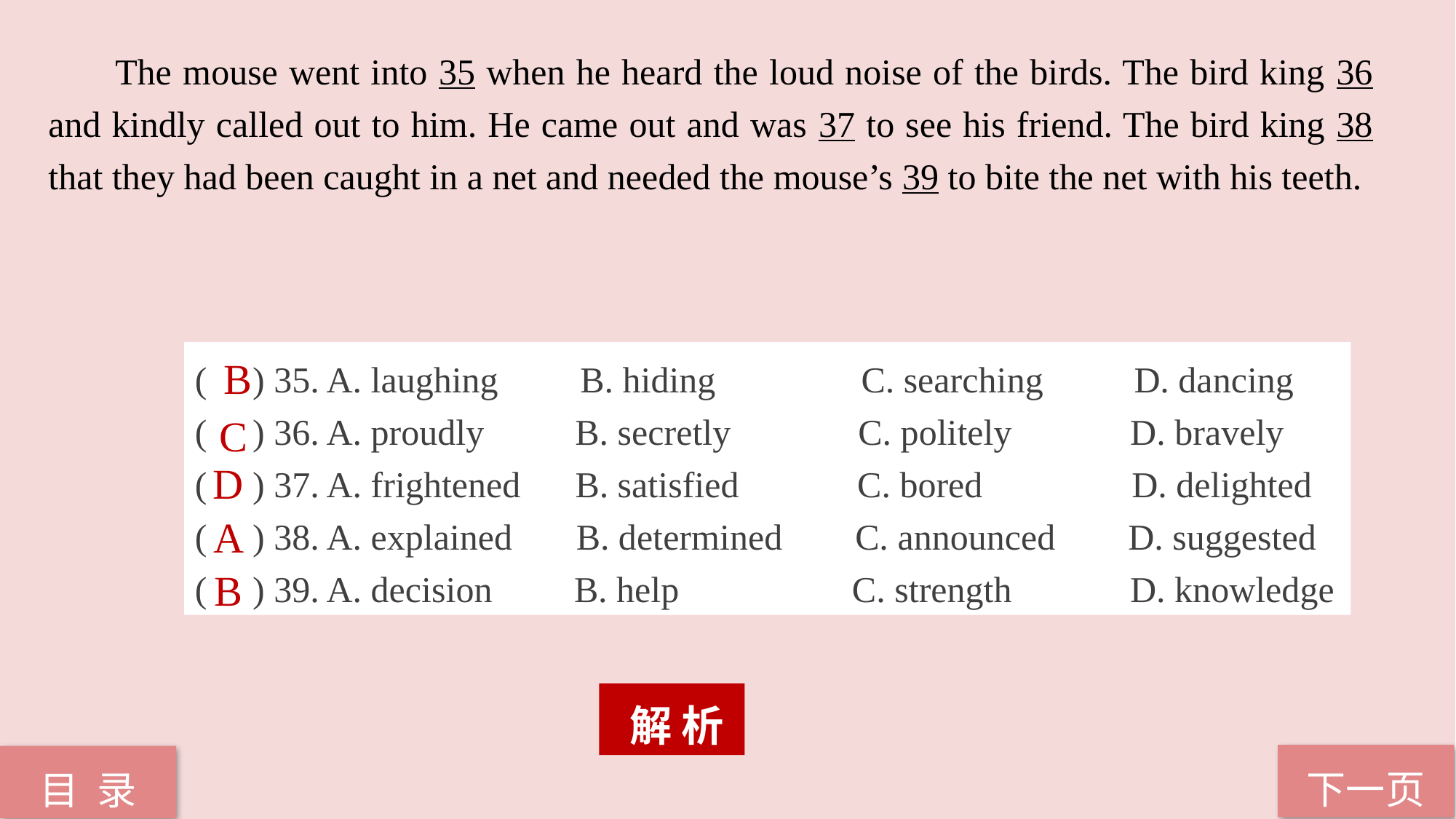

The mouse went into 35 when he heard the loud noise of the birds. The bird king 36 and kindly called out to him. He came out and was 37 to see his friend. The bird king 38 that they had been caught in a net and needed the mouse’s 39 to bite the net with his teeth.
(     ) 35. A. laughing         B. hiding                C. searching          D. dancing
(     ) 36. A. proudly          B. secretly              C. politely             D. bravely
(     ) 37. A. frightened      B. satisfied             C. bored 	       D. delighted
(     ) 38. A. explained       B. determined        C. announced        D. suggested
(     ) 39. A. decision         B. help                   C. strength             D. knowledge
B
C
D
A
B
 解 析